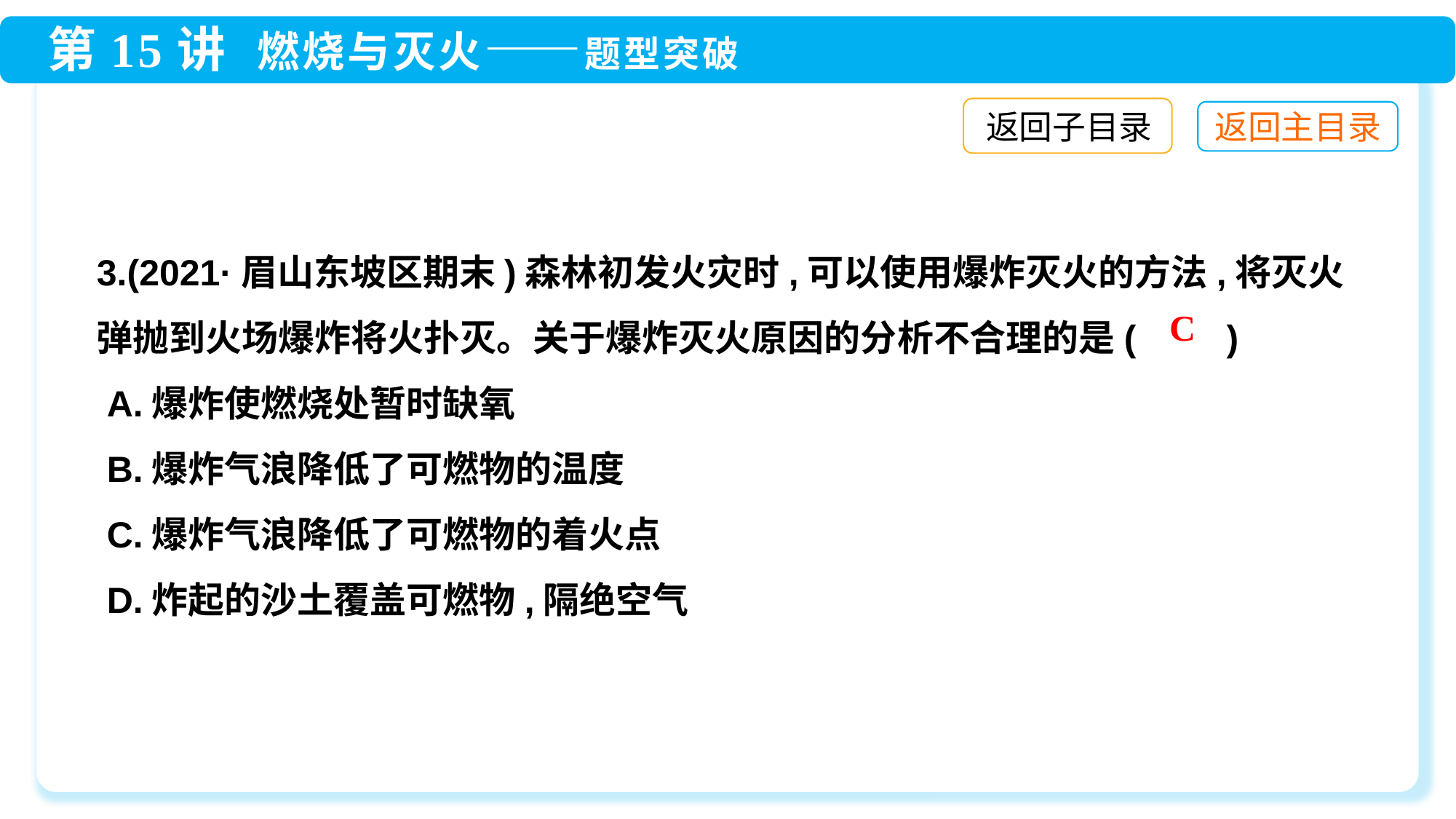

返回子目录
3.(2021·眉山东坡区期末)森林初发火灾时,可以使用爆炸灭火的方法,将灭火弹抛到火场爆炸将火扑灭。关于爆炸灭火原因的分析不合理的是(　　)
 A.爆炸使燃烧处暂时缺氧
 B.爆炸气浪降低了可燃物的温度
 C.爆炸气浪降低了可燃物的着火点
 D.炸起的沙土覆盖可燃物,隔绝空气
C